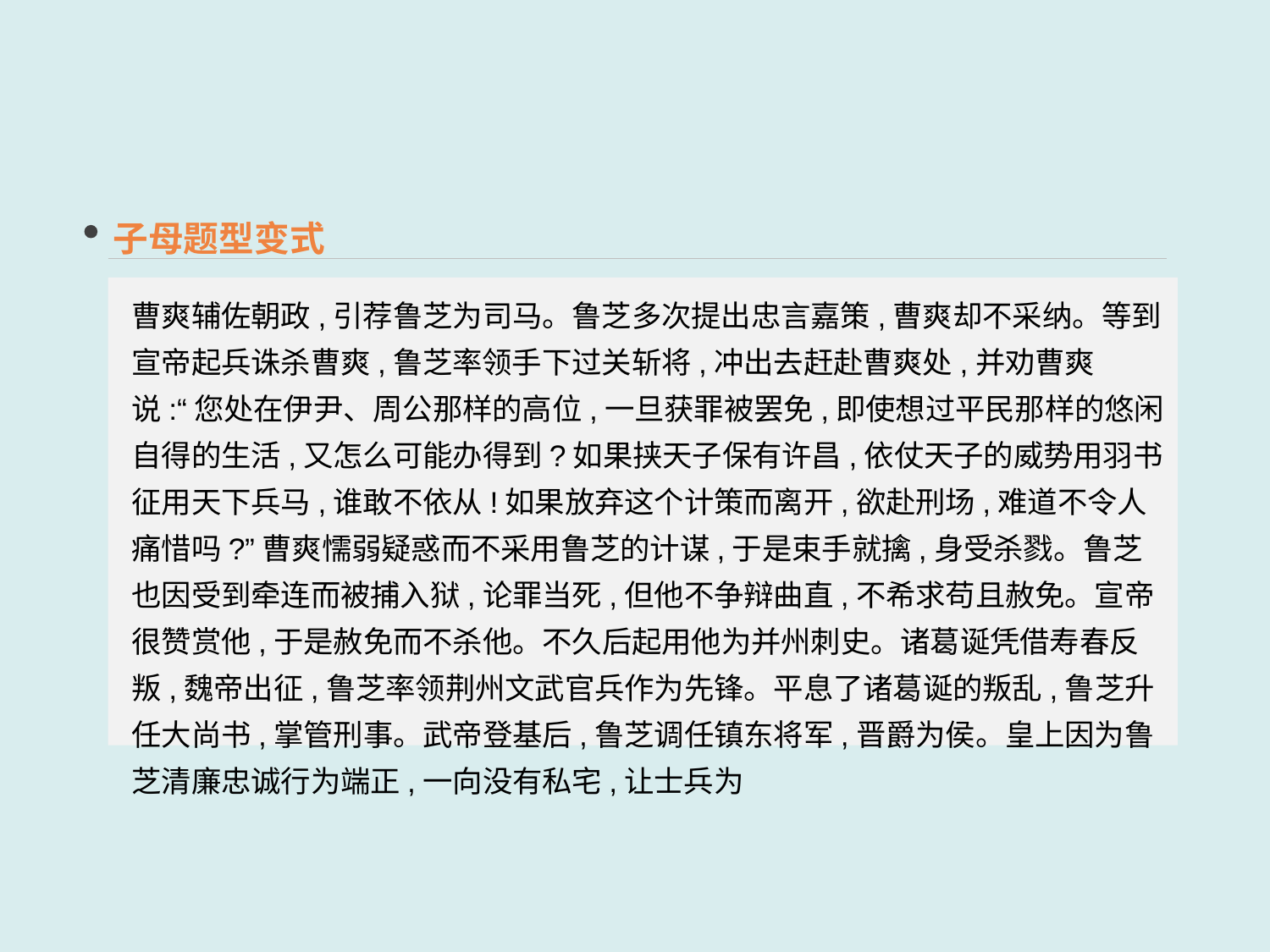

子母题型变式

曹爽辅佐朝政,引荐鲁芝为司马。鲁芝多次提出忠言嘉策,曹爽却不采纳。等到宣帝起兵诛杀曹爽,鲁芝率领手下过关斩将,冲出去赶赴曹爽处,并劝曹爽说:“您处在伊尹、周公那样的高位,一旦获罪被罢免,即使想过平民那样的悠闲自得的生活,又怎么可能办得到?如果挟天子保有许昌,依仗天子的威势用羽书征用天下兵马,谁敢不依从!如果放弃这个计策而离开,欲赴刑场,难道不令人痛惜吗?”曹爽懦弱疑惑而不采用鲁芝的计谋,于是束手就擒,身受杀戮。鲁芝也因受到牵连而被捕入狱,论罪当死,但他不争辩曲直,不希求苟且赦免。宣帝很赞赏他,于是赦免而不杀他。不久后起用他为并州刺史。诸葛诞凭借寿春反叛,魏帝出征,鲁芝率领荆州文武官兵作为先锋。平息了诸葛诞的叛乱,鲁芝升任大尚书,掌管刑事。武帝登基后,鲁芝调任镇东将军,晋爵为侯。皇上因为鲁芝清廉忠诚行为端正,一向没有私宅,让士兵为